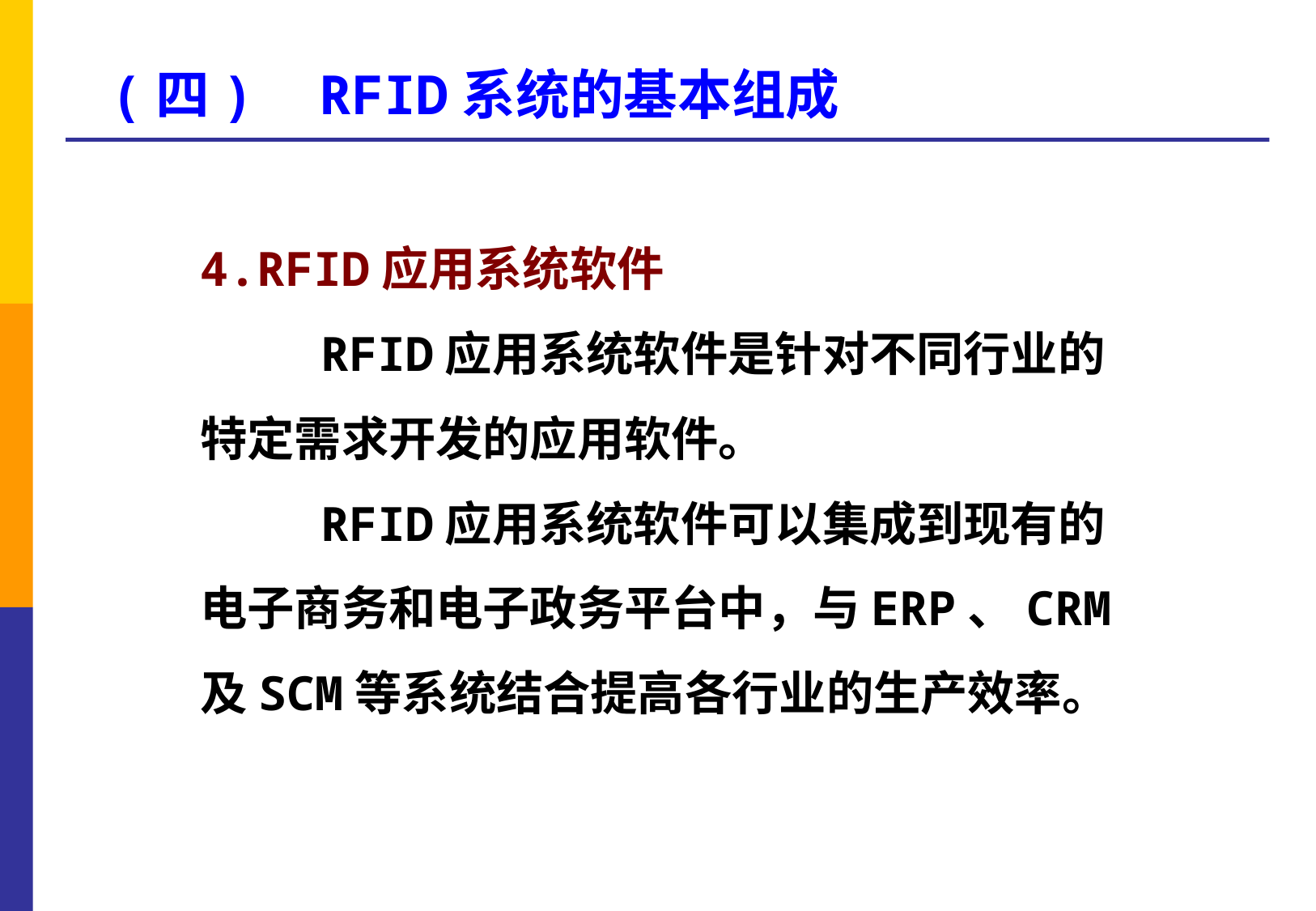

# (四)  RFID系统的基本组成
4.RFID应用系统软件
   RFID应用系统软件是针对不同行业的特定需求开发的应用软件。
   RFID应用系统软件可以集成到现有的电子商务和电子政务平台中，与ERP、CRM及SCM等系统结合提高各行业的生产效率。